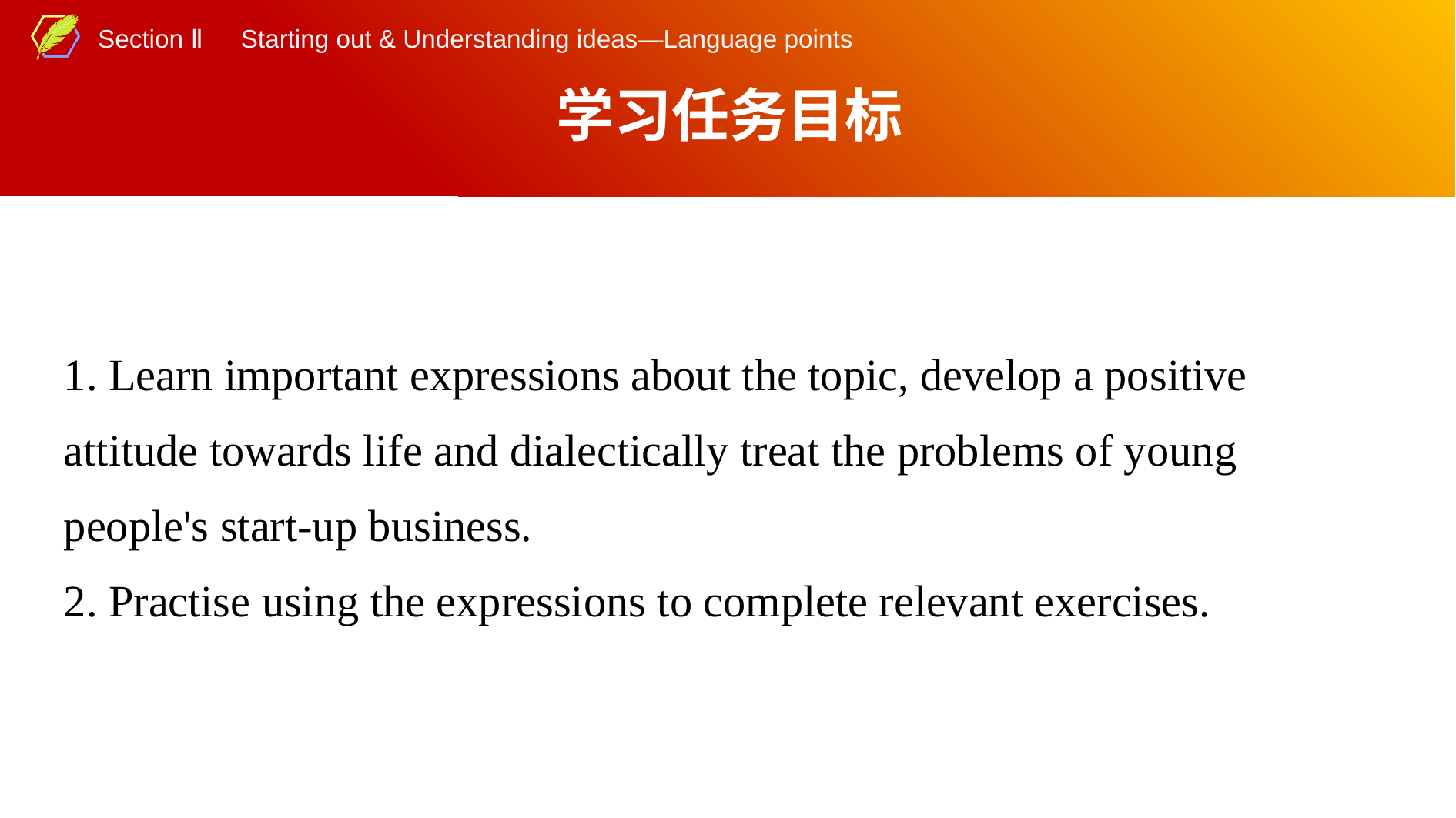

学习任务目标
1. Learn important expressions about the topic, develop a positive attitude towards life and dialectically treat the problems of young people's start-up business.
2. Practise using the expressions to complete relevant exercises.